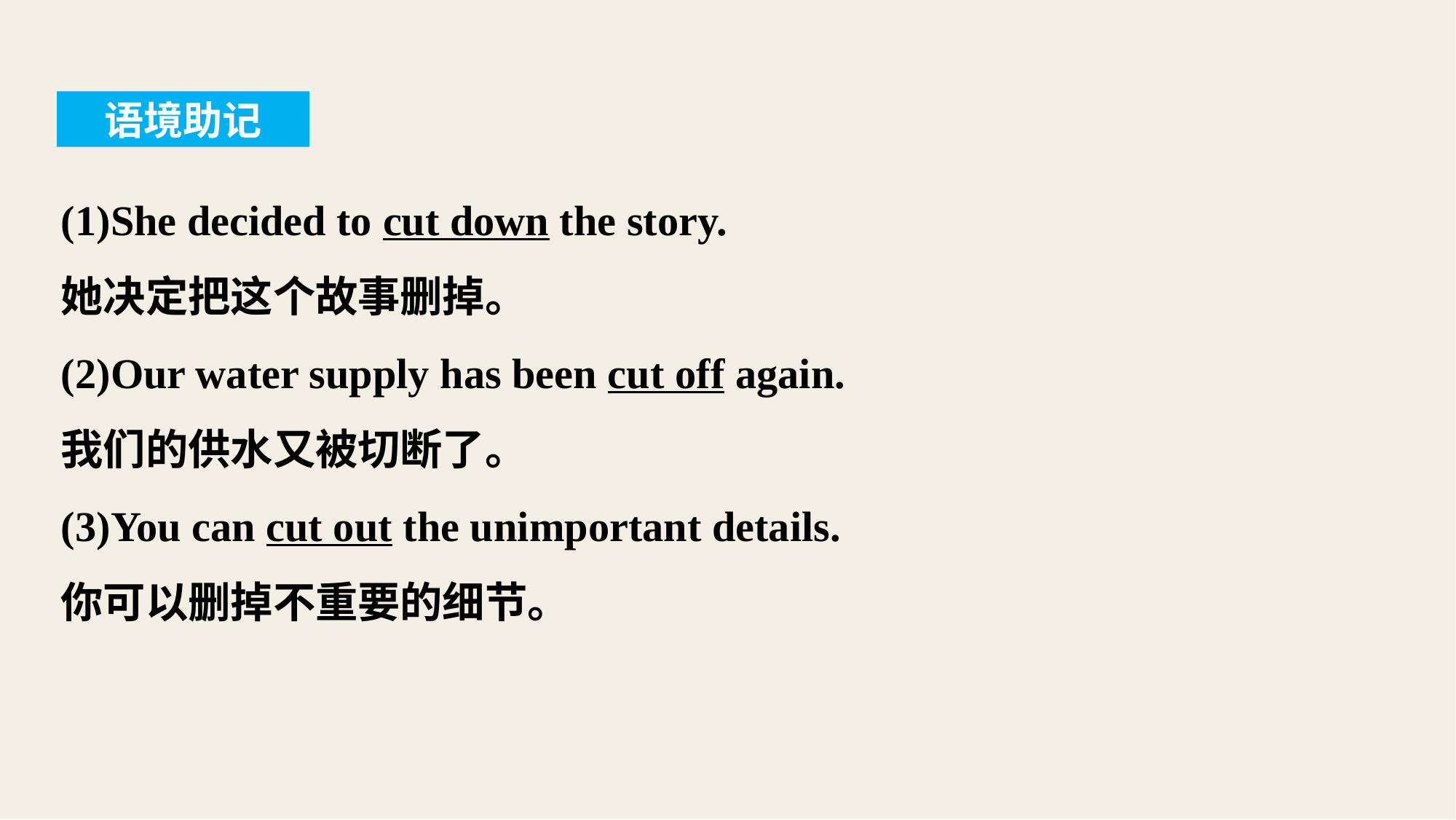

语境助记
(1)She decided to cut down the story.
她决定把这个故事删掉。
(2)Our water supply has been cut off again.
我们的供水又被切断了。
(3)You can cut out the unimportant details.
你可以删掉不重要的细节。